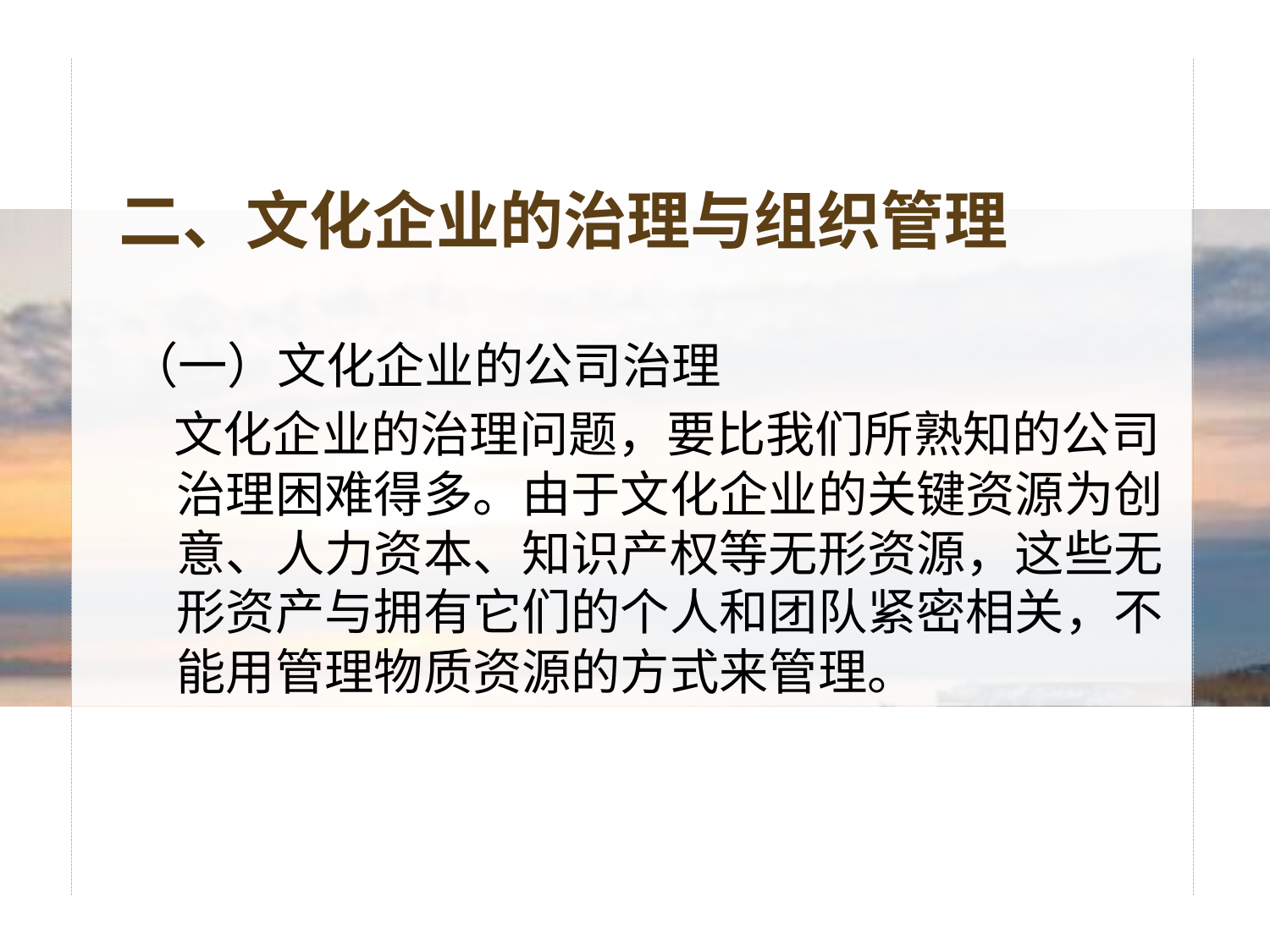

二、文化企业的治理与组织管理
（一）文化企业的公司治理
   文化企业的治理问题，要比我们所熟知的公司治理困难得多。由于文化企业的关键资源为创意、人力资本、知识产权等无形资源，这些无形资产与拥有它们的个人和团队紧密相关，不能用管理物质资源的方式来管理。